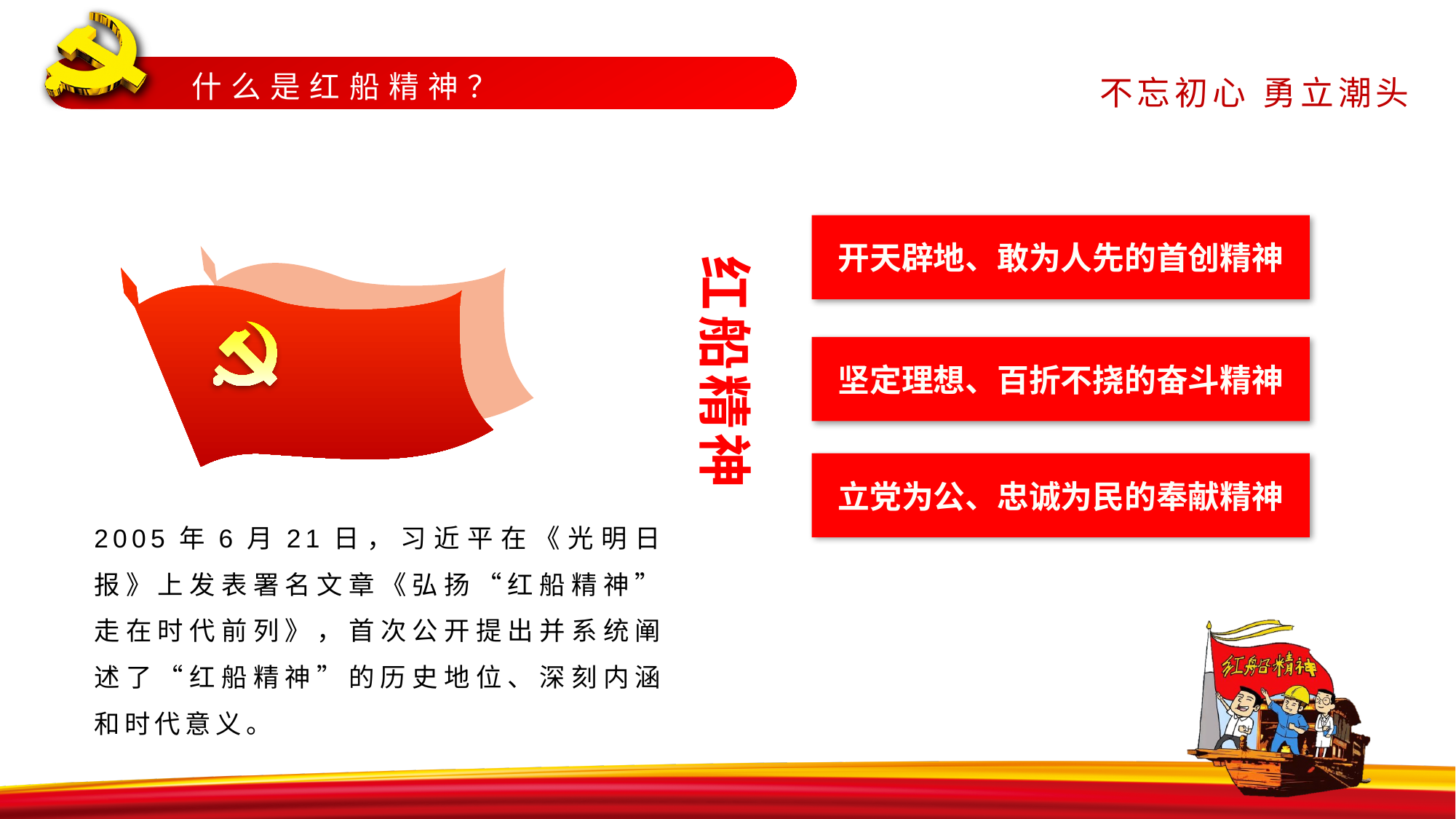

什么是红船精神？
开天辟地、敢为人先的首创精神
红船精神

坚定理想、百折不挠的奋斗精神
立党为公、忠诚为民的奉献精神
2005年6月21日，习近平在《光明日报》上发表署名文章《弘扬“红船精神” 走在时代前列》，首次公开提出并系统阐述了“红船精神”的历史地位、深刻内涵和时代意义。